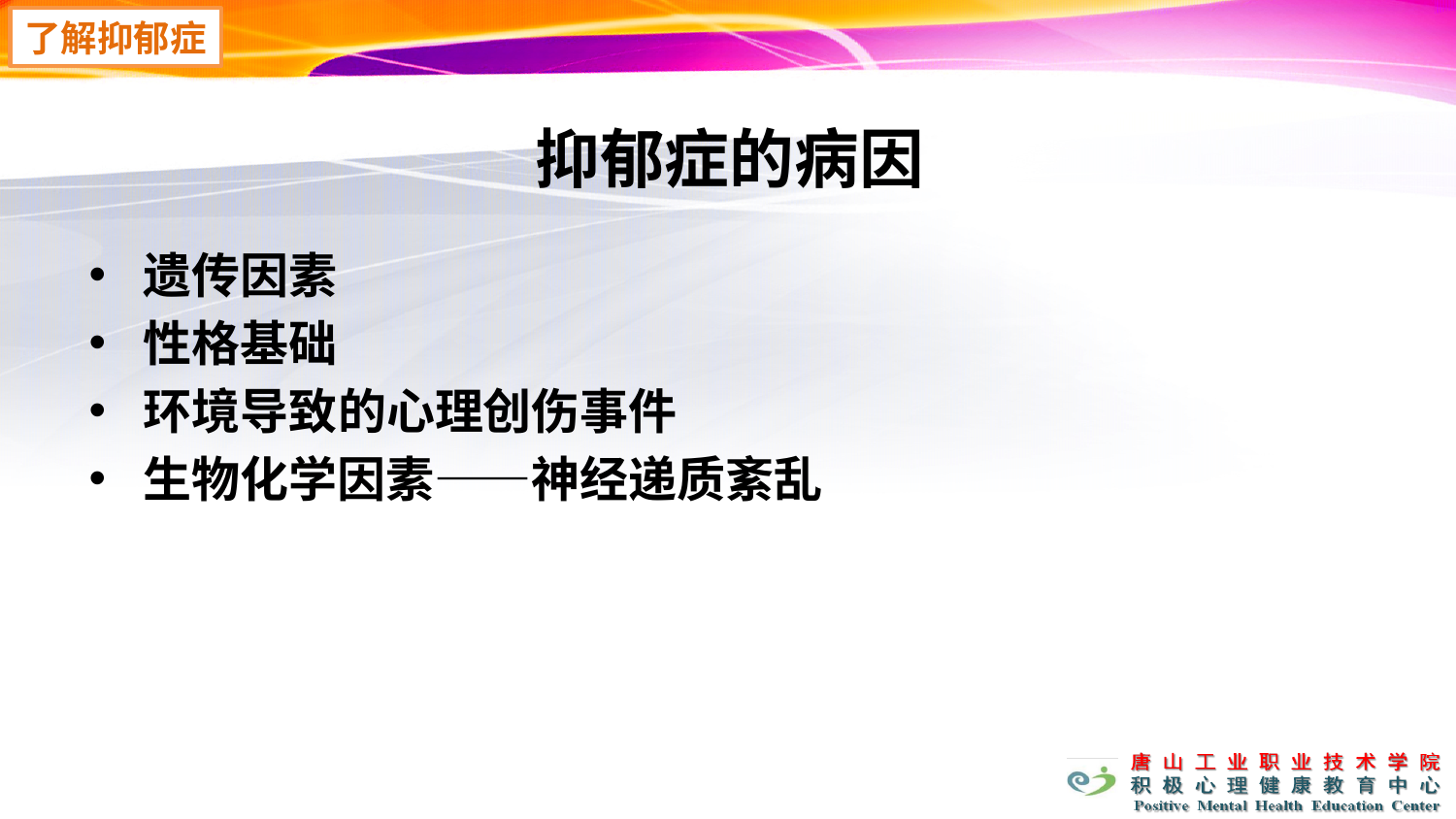

了解抑郁症
# 抑郁症的病因
遗传因素
性格基础
环境导致的心理创伤事件
生物化学因素——神经递质紊乱